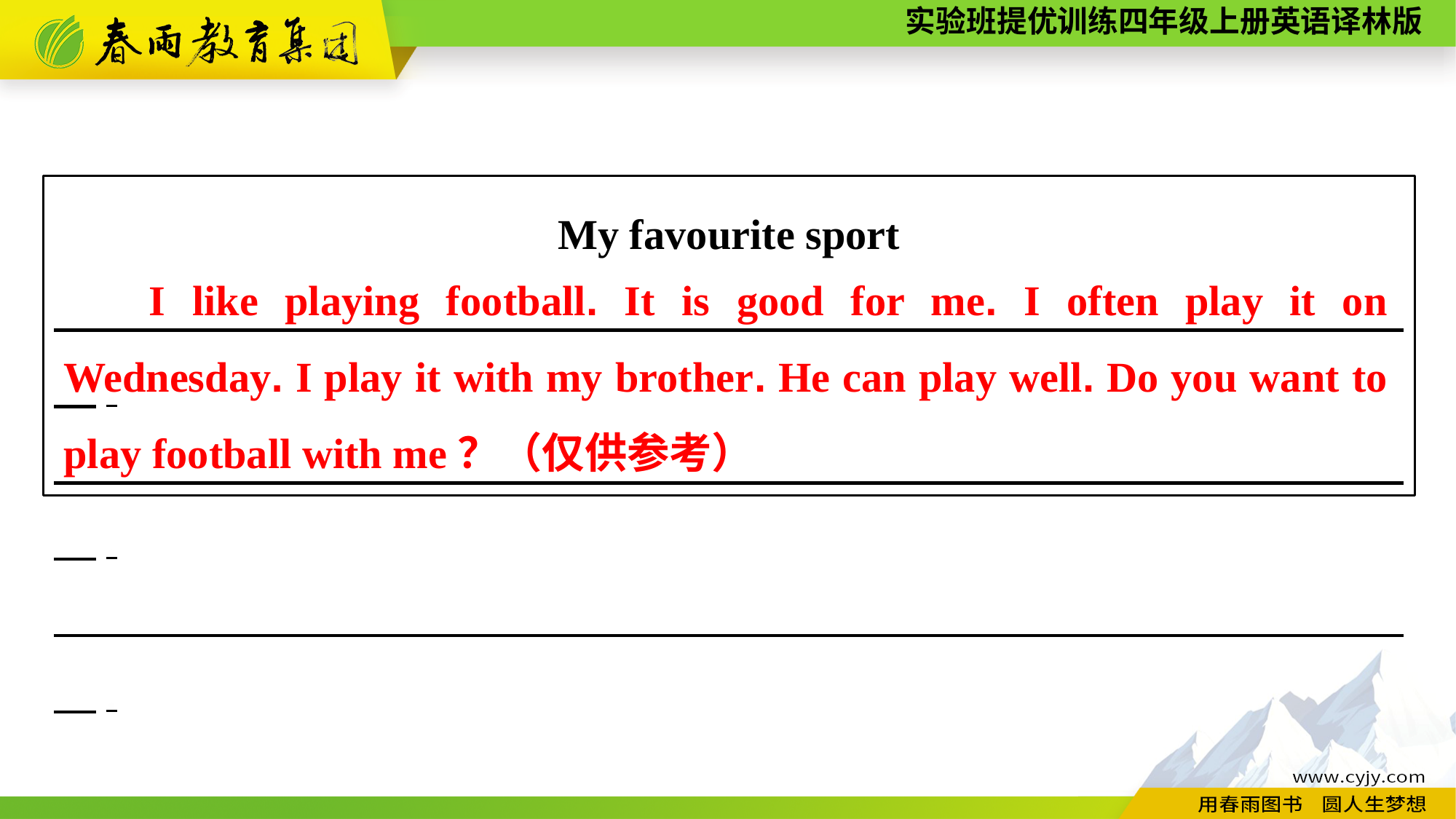

My favourite sport
　　　　　　　　　　　　　　　　　　　　　　　　　  　　　　　　.
　　　　　　　　　　　　　　　　　　　　　　　　　  　　　　　　.
　　　　　　　　　　　　　　　　　　　　　　　　　  　　　　　　.
I like playing football. It is good for me. I often play it on Wednesday. I play it with my brother. He can play well. Do you want to play football with me？（仅供参考）